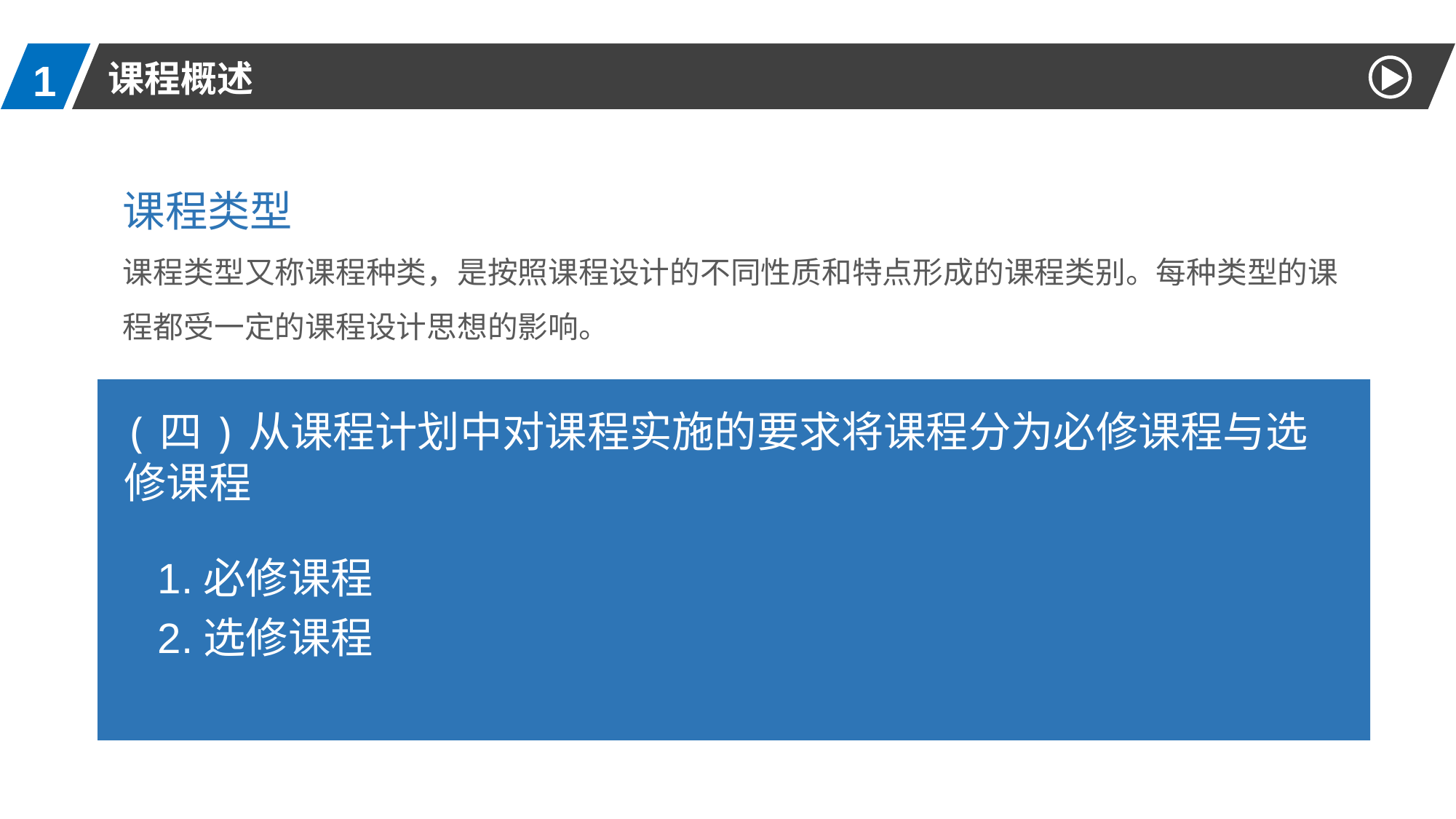

1
课程概述

课程类型
课程类型又称课程种类，是按照课程设计的不同性质和特点形成的课程类别。每种类型的课程都受一定的课程设计思想的影响。

(四)从课程计划中对课程实施的要求将课程分为必修课程与选修课程
1.必修课程
2.选修课程